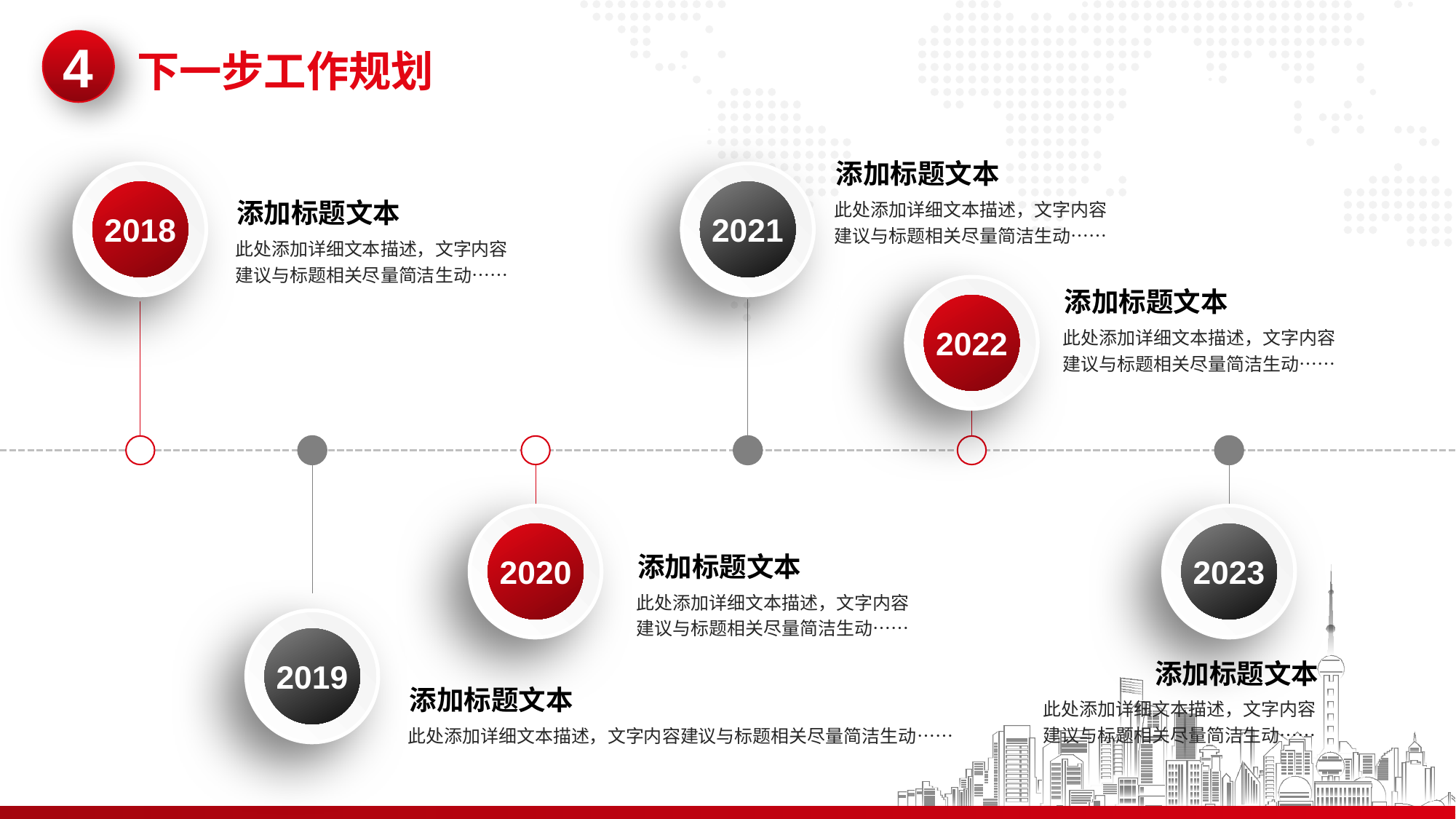

4

下一步工作规划
添加标题文本
此处添加详细文本描述，文字内容建议与标题相关尽量简洁生动……

2018

2021

添加标题文本
此处添加详细文本描述，文字内容建议与标题相关尽量简洁生动……

2022

添加标题文本
此处添加详细文本描述，文字内容建议与标题相关尽量简洁生动……

2019

2020

2023
添加标题文本
此处添加详细文本描述，文字内容建议与标题相关尽量简洁生动……
添加标题文本
此处添加详细文本描述，文字内容建议与标题相关尽量简洁生动……
添加标题文本
此处添加详细文本描述，文字内容建议与标题相关尽量简洁生动……